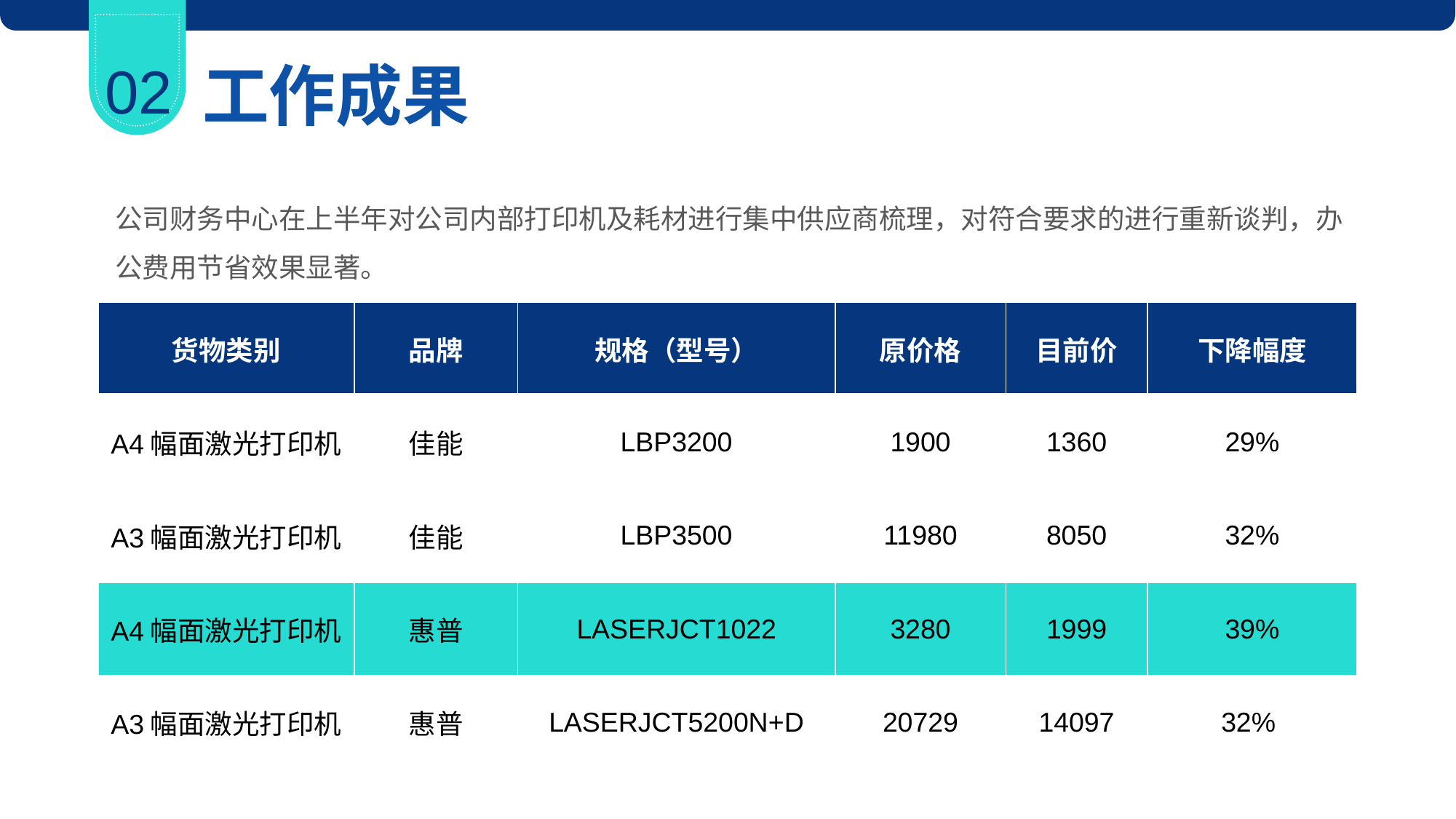

02
工作成果
公司财务中心在上半年对公司内部打印机及耗材进行集中供应商梳理，对符合要求的进行重新谈判，办公费用节省效果显著。
| 货物类别 | 品牌 | 规格（型号） | 原价格 | 目前价 | 下降幅度 |
| --- | --- | --- | --- | --- | --- |
| A4幅面激光打印机 | 佳能 | LBP3200 | 1900 | 1360 | 29% |
| A3幅面激光打印机 | 佳能 | LBP3500 | 11980 | 8050 | 32% |
| A4幅面激光打印机 | 惠普 | LASERJCT1022 | 3280 | 1999 | 39% |
| A3幅面激光打印机 | 惠普 | LASERJCT5200N+D | 20729 | 14097 | 32% |